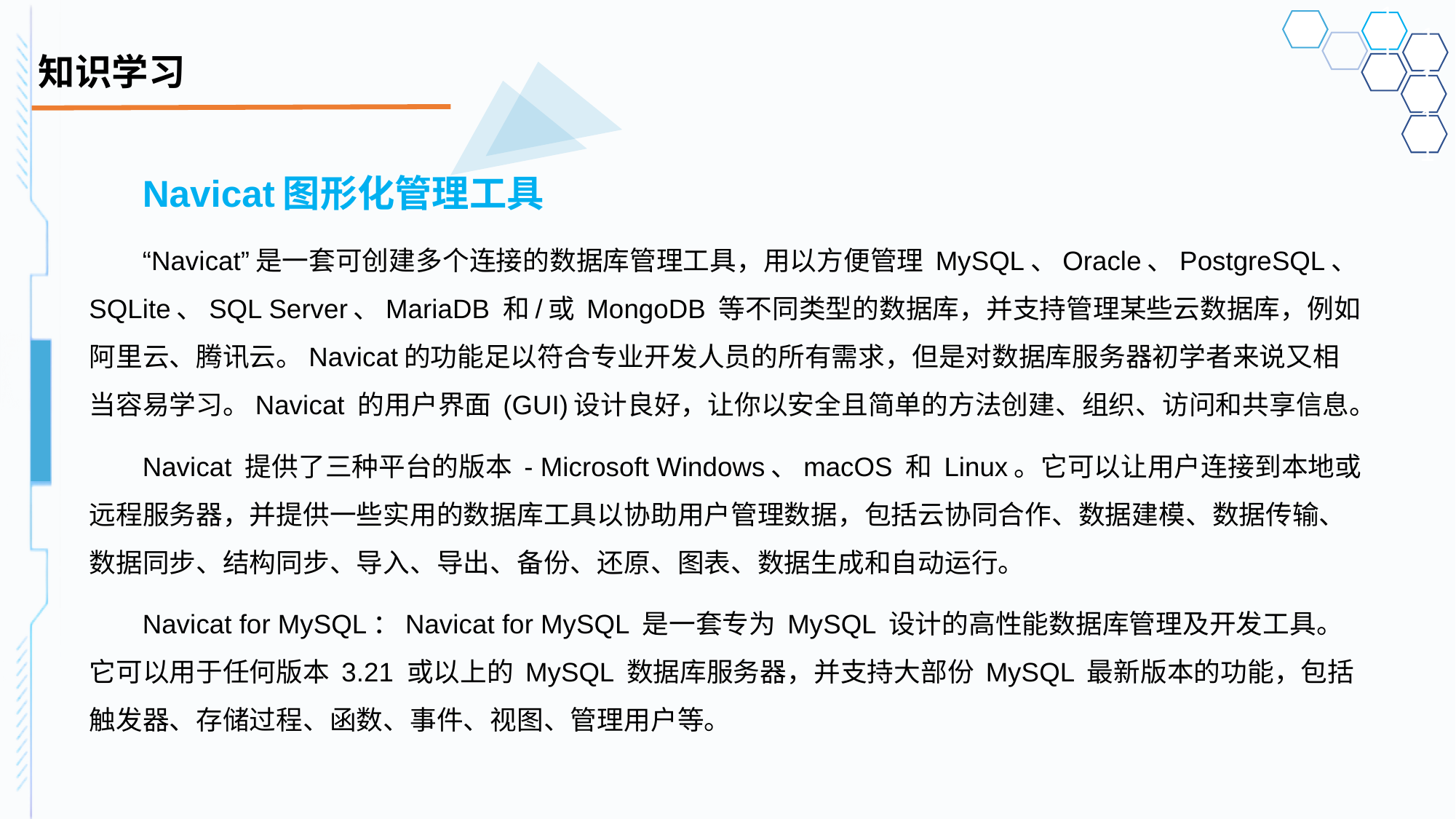

# 知识学习

Navicat图形化管理工具
“Navicat”是一套可创建多个连接的数据库管理工具，用以方便管理 MySQL、Oracle、PostgreSQL、SQLite、SQL Server、MariaDB 和/或 MongoDB 等不同类型的数据库，并支持管理某些云数据库，例如阿里云、腾讯云。Navicat的功能足以符合专业开发人员的所有需求，但是对数据库服务器初学者来说又相当容易学习。Navicat 的用户界面 (GUI)设计良好，让你以安全且简单的方法创建、组织、访问和共享信息。
Navicat 提供了三种平台的版本 - Microsoft Windows、macOS 和 Linux。它可以让用户连接到本地或远程服务器，并提供一些实用的数据库工具以协助用户管理数据，包括云协同合作、数据建模、数据传输、数据同步、结构同步、导入、导出、备份、还原、图表、数据生成和自动运行。
Navicat for MySQL：Navicat for MySQL 是一套专为 MySQL 设计的高性能数据库管理及开发工具。它可以用于任何版本 3.21 或以上的 MySQL 数据库服务器，并支持大部份 MySQL 最新版本的功能，包括触发器、存储过程、函数、事件、视图、管理用户等。